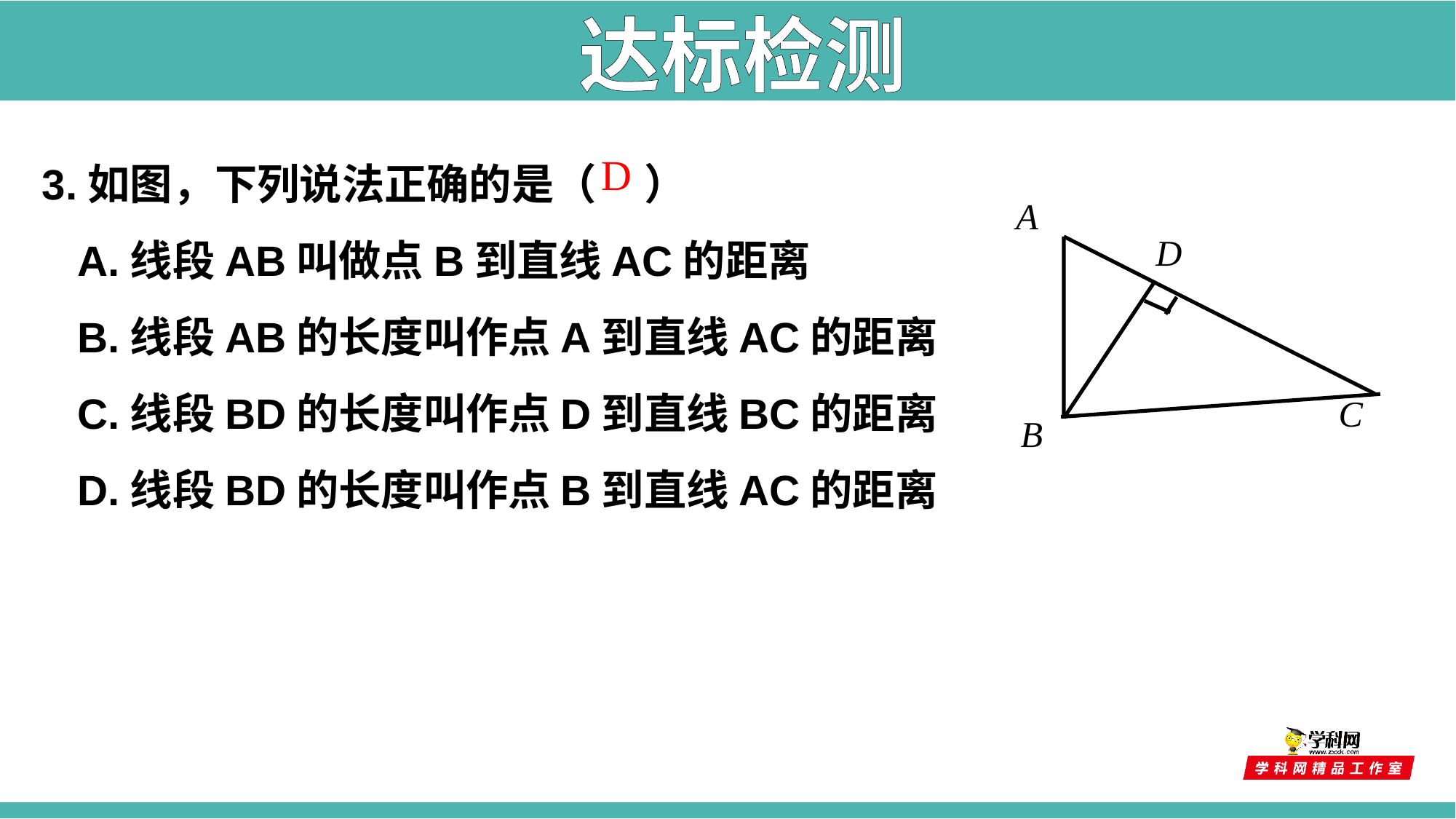

达标检测
3.如图，下列说法正确的是（     ）
   A.线段AB叫做点B到直线AC的距离
   B.线段AB的长度叫作点A到直线AC的距离
   C.线段BD的长度叫作点D到直线BC的距离
   D.线段BD的长度叫作点B到直线AC的距离
D
A
D

C
B